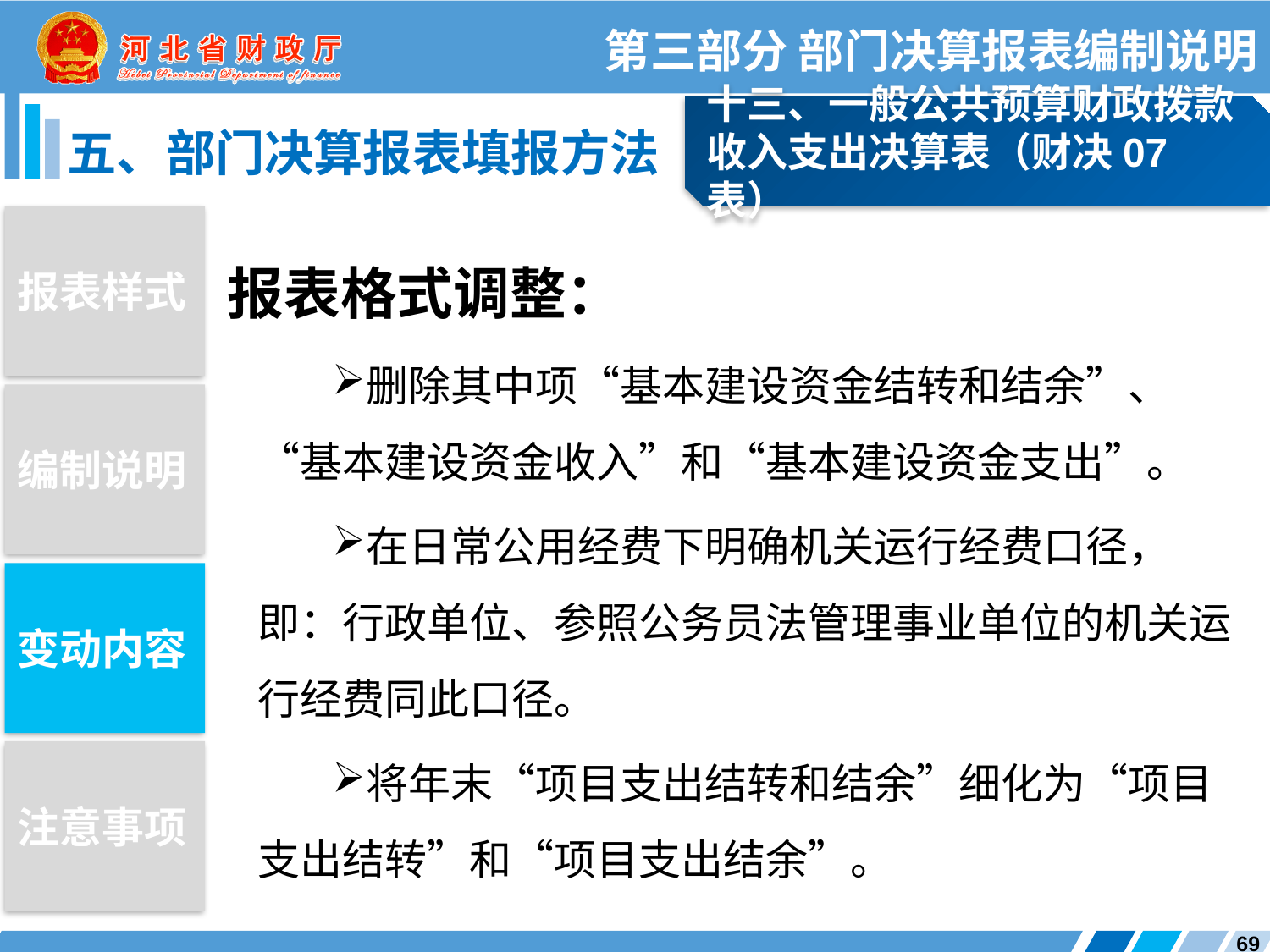

第三部分 部门决算报表编制说明
十三、一般公共预算财政拨款收入支出决算表（财决07表）
五、部门决算报表填报方法
报表样式
报表格式调整：
删除其中项“基本建设资金结转和结余”、“基本建设资金收入”和“基本建设资金支出”。
在日常公用经费下明确机关运行经费口径，即：行政单位、参照公务员法管理事业单位的机关运行经费同此口径。
将年末“项目支出结转和结余”细化为“项目支出结转”和“项目支出结余”。
编制说明
变动内容
注意事项
69